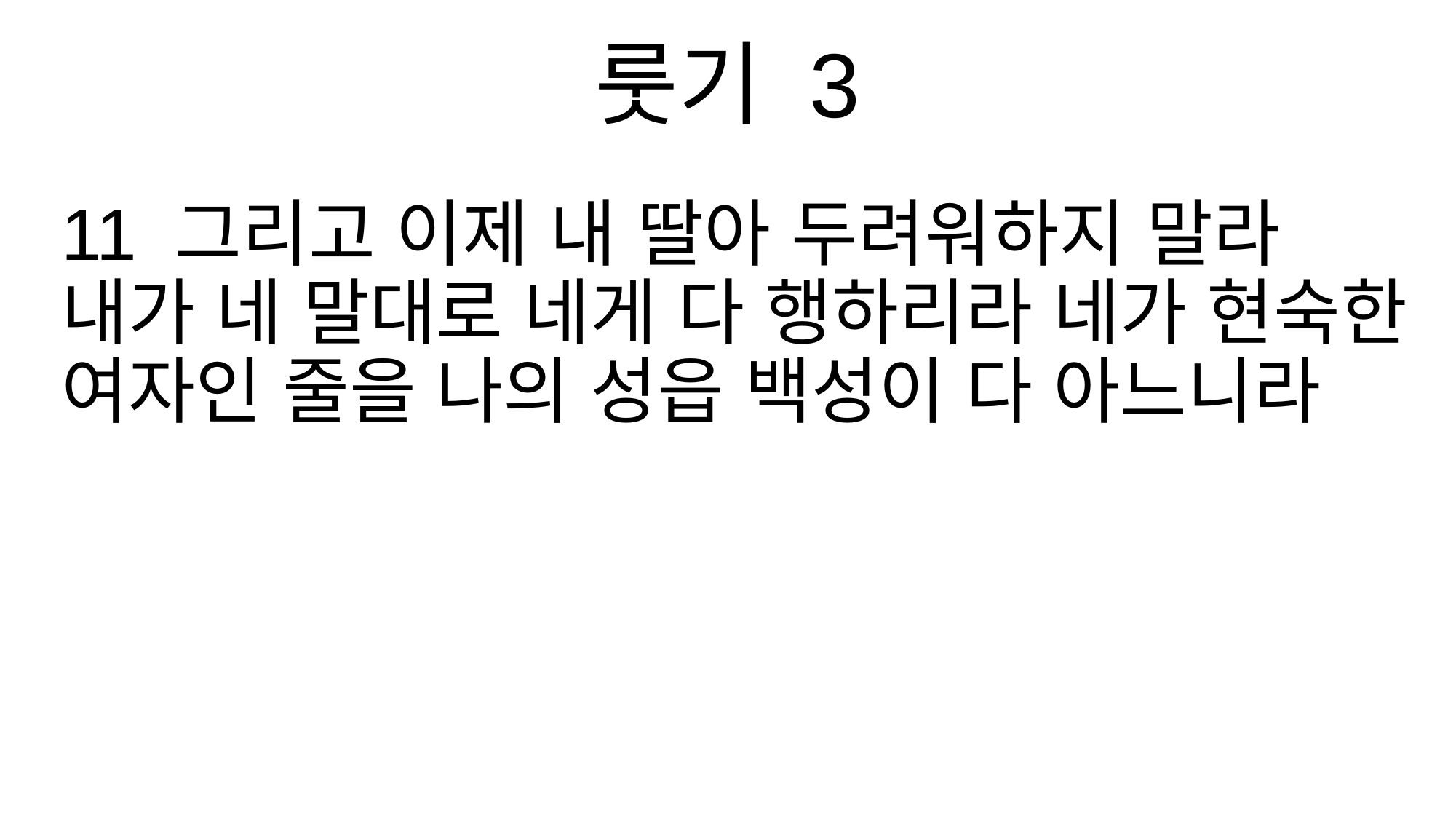

룻기 3
11 그리고 이제 내 딸아 두려워하지 말라 내가 네 말대로 네게 다 행하리라 네가 현숙한 여자인 줄을 나의 성읍 백성이 다 아느니라